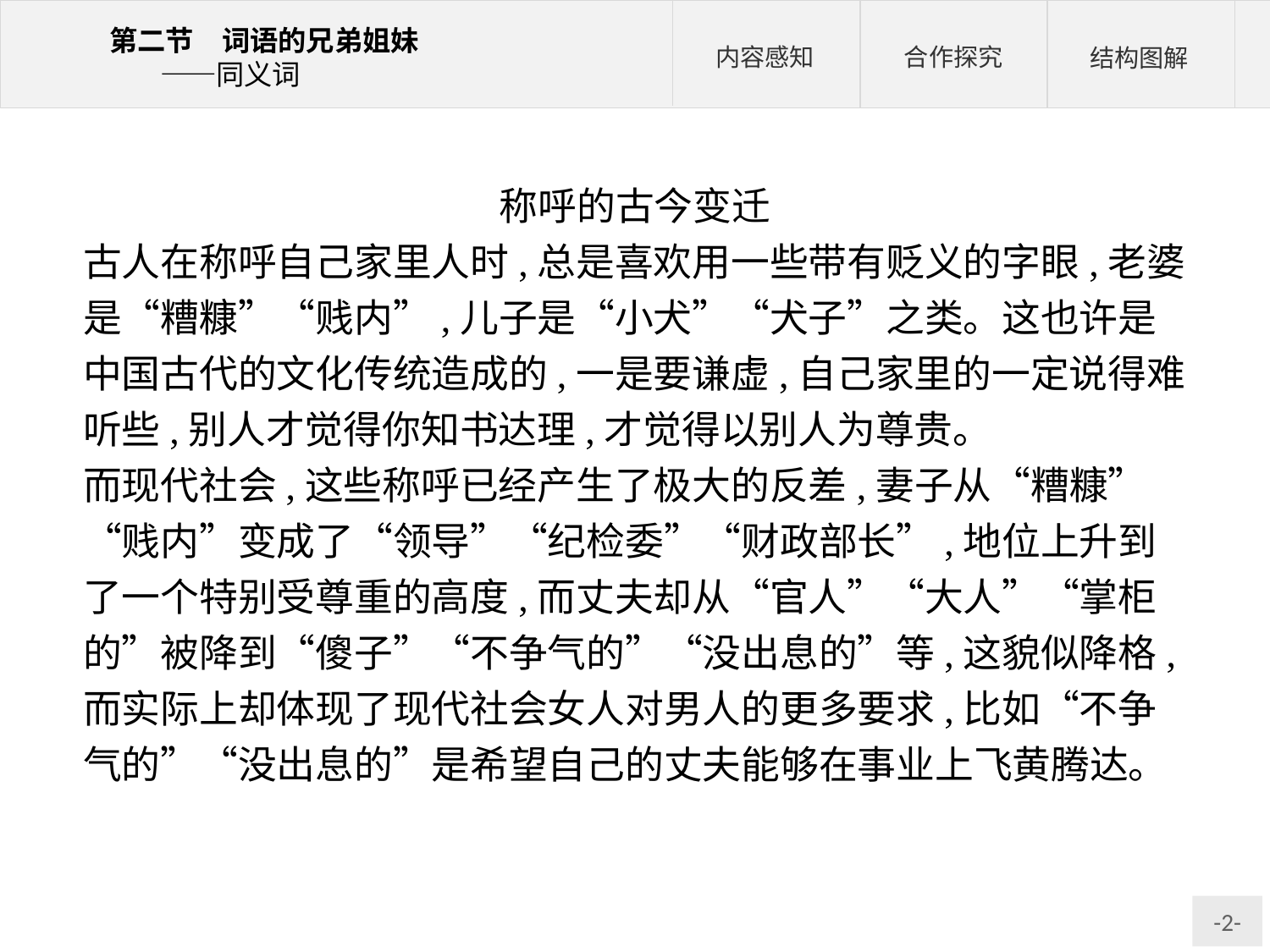

称呼的古今变迁
古人在称呼自己家里人时,总是喜欢用一些带有贬义的字眼,老婆是“糟糠”“贱内”,儿子是“小犬”“犬子”之类。这也许是中国古代的文化传统造成的,一是要谦虚,自己家里的一定说得难听些,别人才觉得你知书达理,才觉得以别人为尊贵。
而现代社会,这些称呼已经产生了极大的反差,妻子从“糟糠”“贱内”变成了“领导”“纪检委”“财政部长”,地位上升到了一个特别受尊重的高度,而丈夫却从“官人”“大人”“掌柜的”被降到“傻子”“不争气的”“没出息的”等,这貌似降格,而实际上却体现了现代社会女人对男人的更多要求,比如“不争气的”“没出息的”是希望自己的丈夫能够在事业上飞黄腾达。